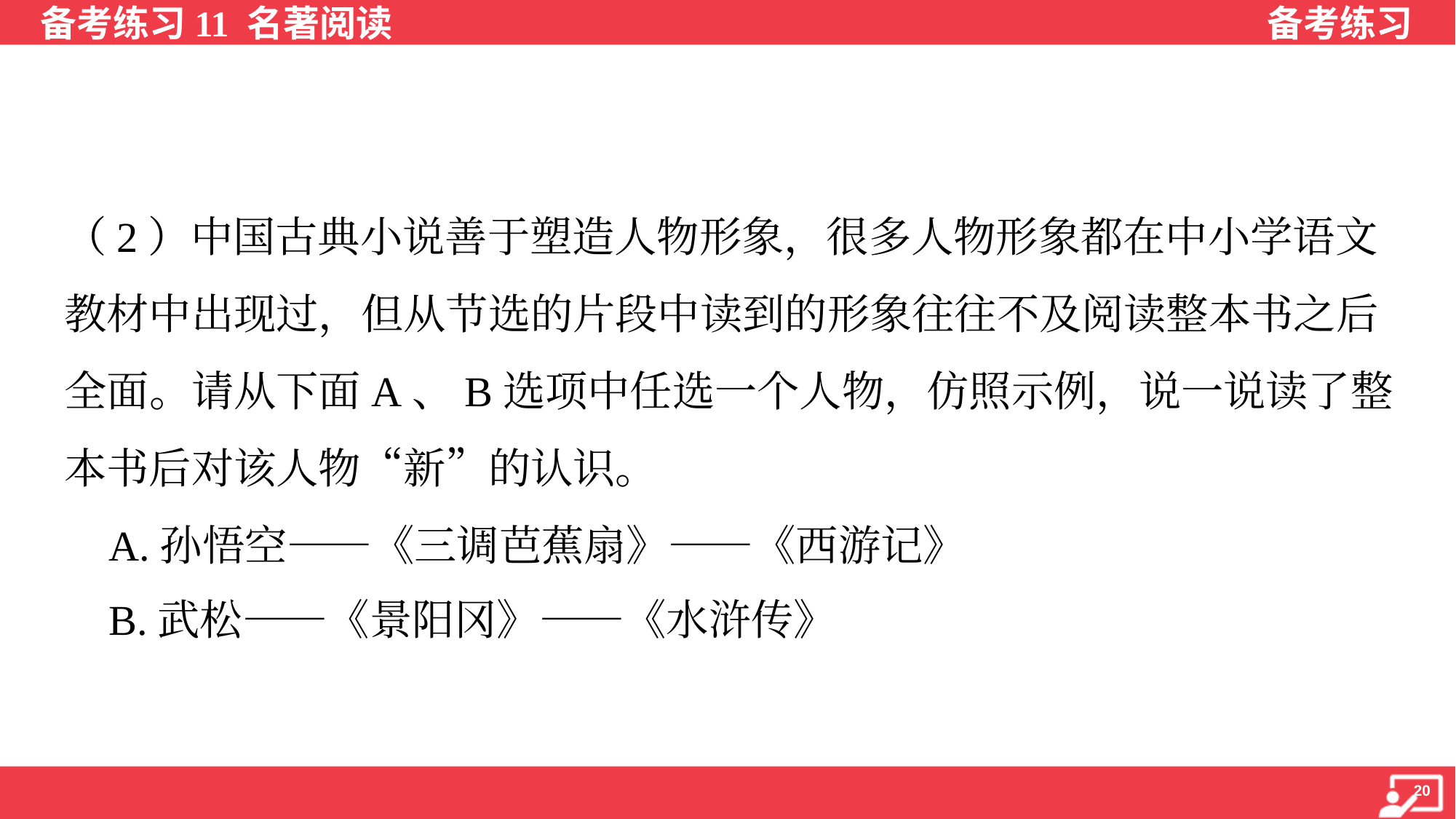

（2）中国古典小说善于塑造人物形象，很多人物形象都在中小学语文
教材中出现过，但从节选的片段中读到的形象往往不及阅读整本书之后
全面。请从下面A、B选项中任选一个人物，仿照示例，说一说读了整
本书后对该人物“新”的认识。
    A.孙悟空——《三调芭蕉扇》——《西游记》
    B.武松——《景阳冈》——《水浒传》